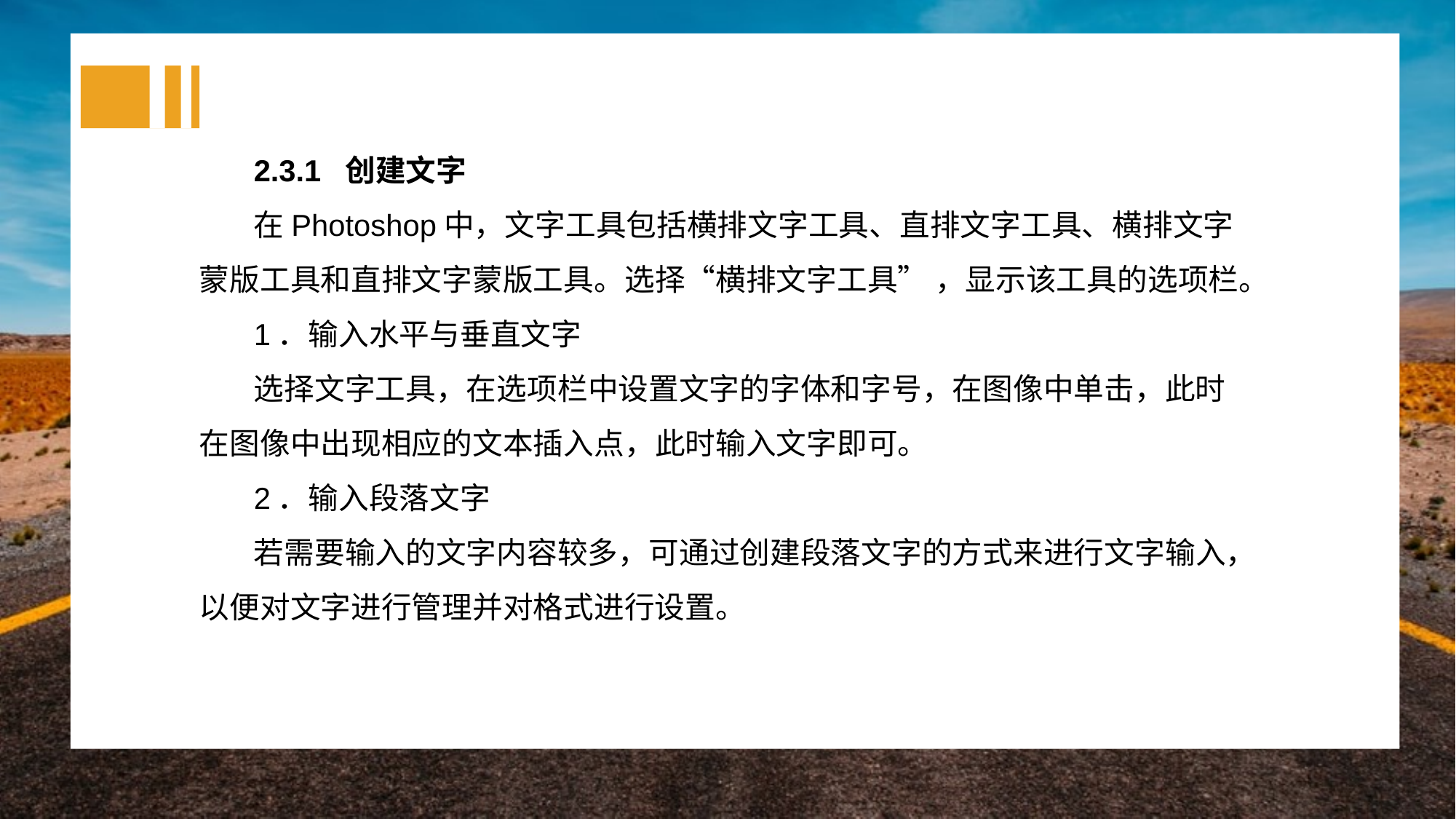

2.3.1  创建文字
在Photoshop中，文字工具包括横排文字工具、直排文字工具、横排文字蒙版工具和直排文字蒙版工具。选择“横排文字工具” ，显示该工具的选项栏。
1．输入水平与垂直文字
选择文字工具，在选项栏中设置文字的字体和字号，在图像中单击，此时在图像中出现相应的文本插入点，此时输入文字即可。
2．输入段落文字
若需要输入的文字内容较多，可通过创建段落文字的方式来进行文字输入，以便对文字进行管理并对格式进行设置。